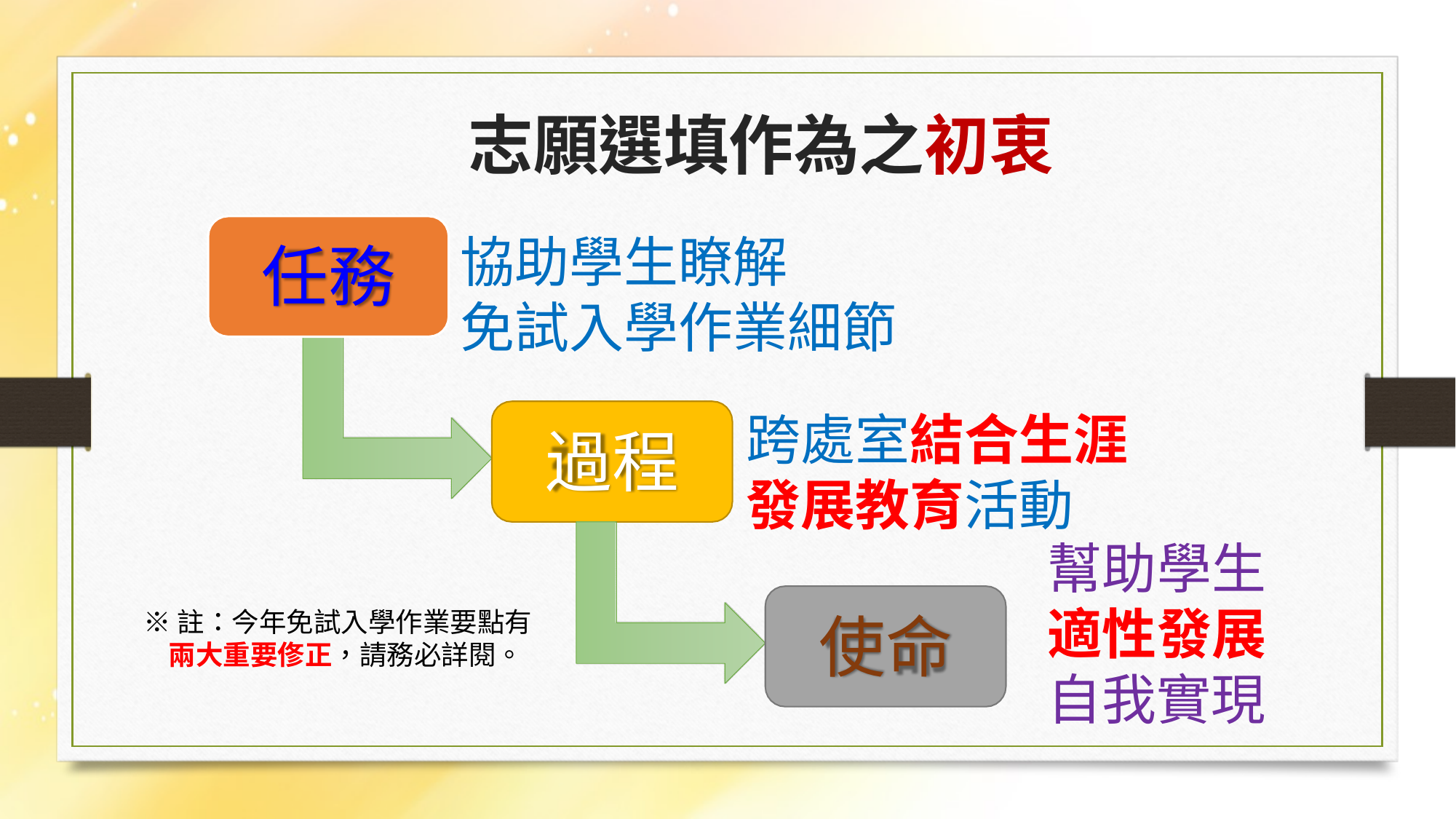

志願選填作為之初衷

協助學生瞭解
免試入學作業細節
任務

跨處室結合生涯發展教育活動
過程

幫助學生 適性發展 自我實現
※註：今年免試入學作業要點有
   兩大重要俢正，請務必詳閱。
使命